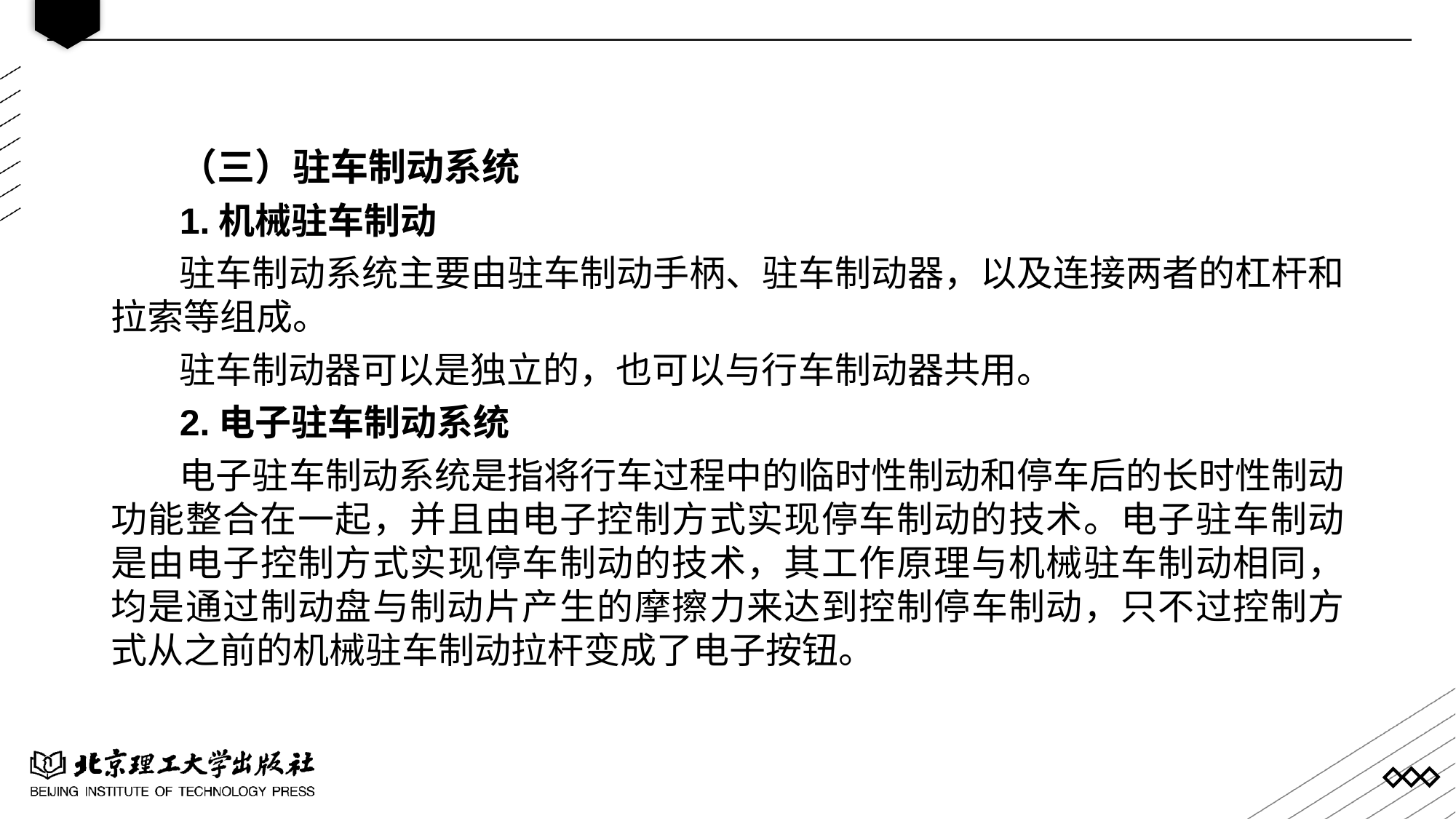

（三）驻车制动系统
1.机械驻车制动
驻车制动系统主要由驻车制动手柄、驻车制动器，以及连接两者的杠杆和拉索等组成。
驻车制动器可以是独立的，也可以与行车制动器共用。
2.电子驻车制动系统
电子驻车制动系统是指将行车过程中的临时性制动和停车后的长时性制动功能整合在一起，并且由电子控制方式实现停车制动的技术。电子驻车制动是由电子控制方式实现停车制动的技术，其工作原理与机械驻车制动相同，均是通过制动盘与制动片产生的摩擦力来达到控制停车制动，只不过控制方式从之前的机械驻车制动拉杆变成了电子按钮。